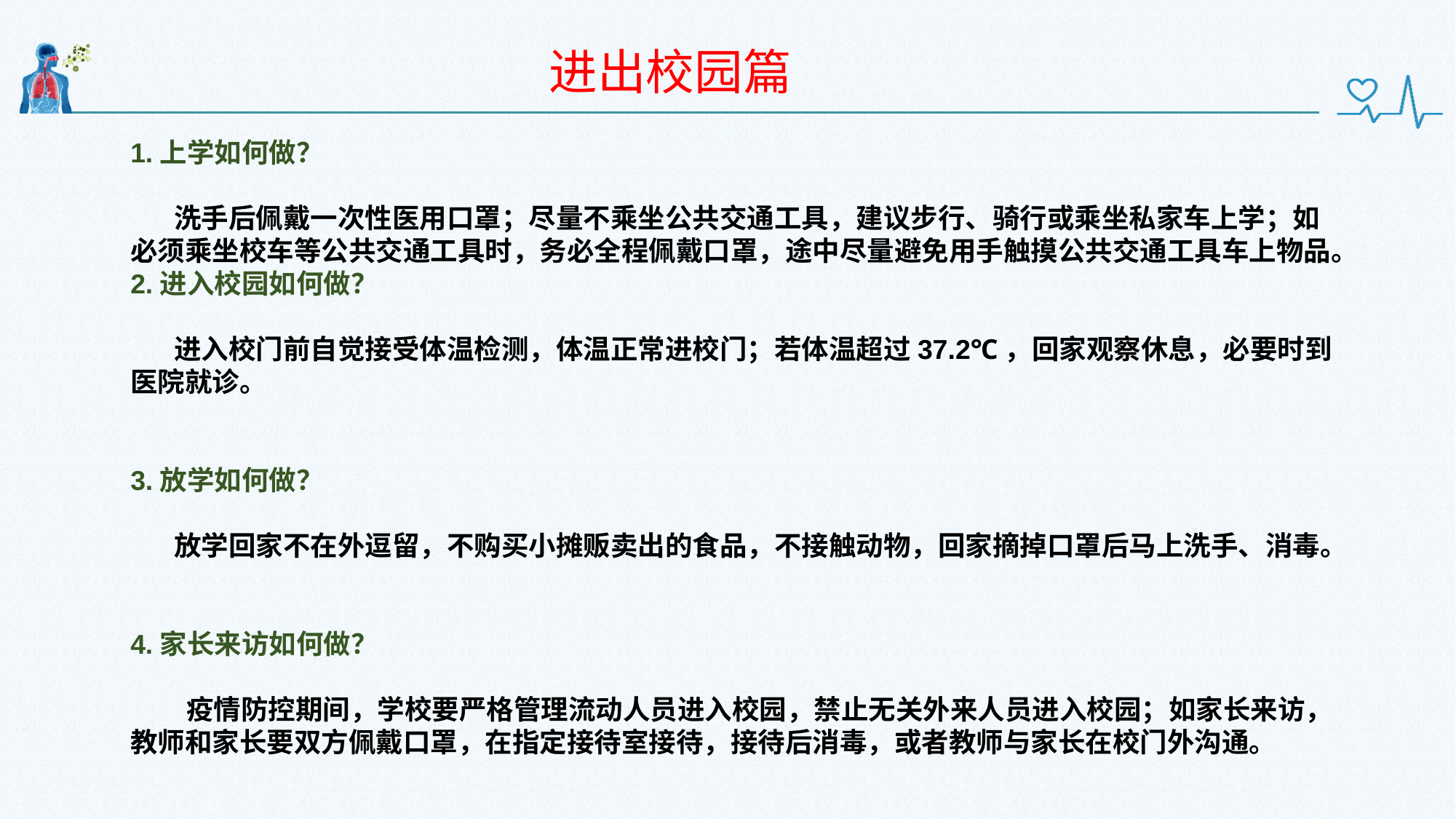

进出校园篇
1.上学如何做？

      洗手后佩戴一次性医用口罩；尽量不乘坐公共交通工具，建议步行、骑行或乘坐私家车上学；如必须乘坐校车等公共交通工具时，务必全程佩戴口罩，途中尽量避免用手触摸公共交通工具车上物品。
2.进入校园如何做？

      进入校门前自觉接受体温检测，体温正常进校门；若体温超过37.2℃，回家观察休息，必要时到医院就诊。

3.放学如何做？

      放学回家不在外逗留，不购买小摊贩卖出的食品，不接触动物，回家摘掉口罩后马上洗手、消毒。

4.家长来访如何做？

        疫情防控期间，学校要严格管理流动人员进入校园，禁止无关外来人员进入校园；如家长来访，教师和家长要双方佩戴口罩，在指定接待室接待，接待后消毒，或者教师与家长在校门外沟通。